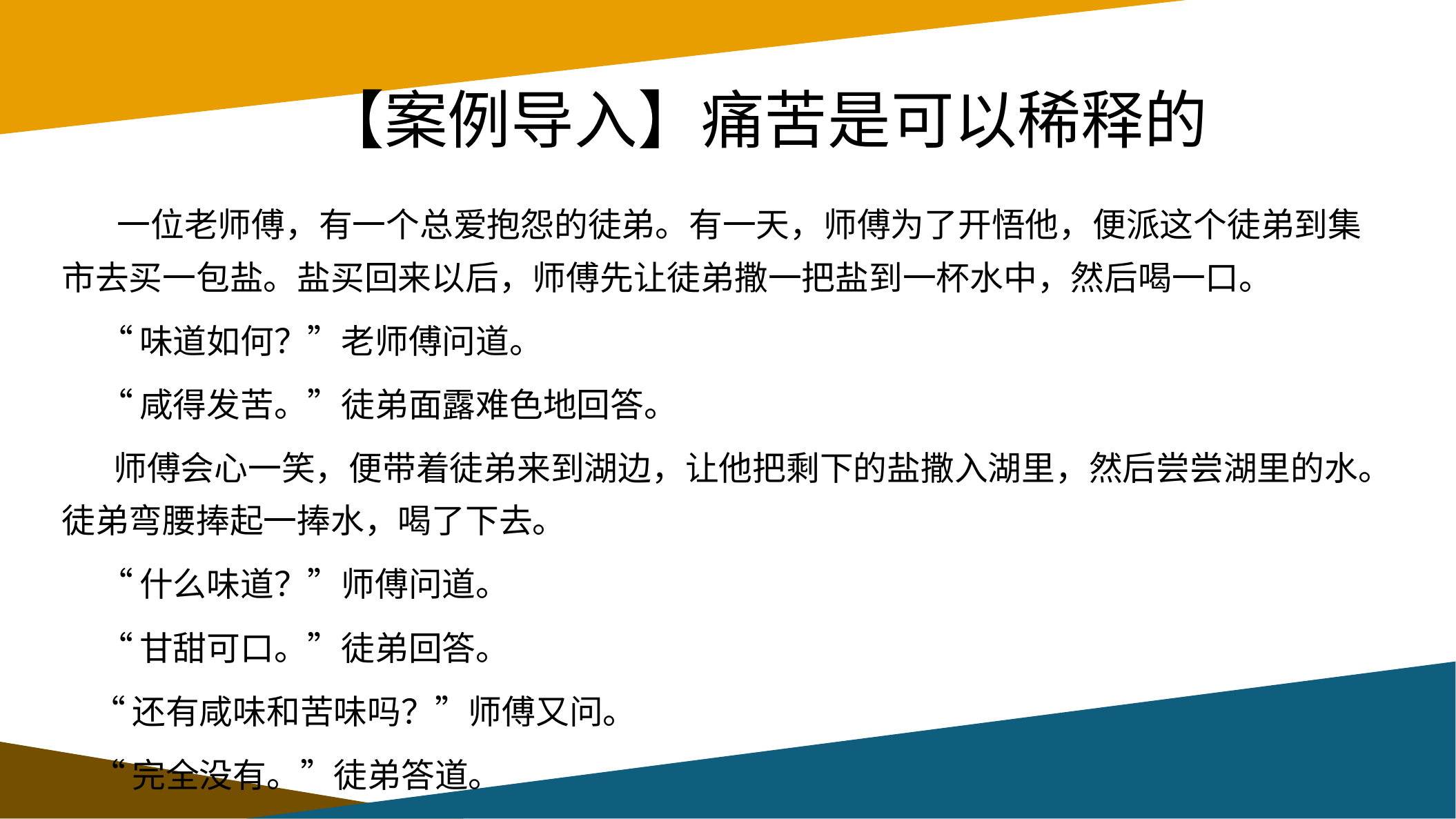

# 【案例导入】痛苦是可以稀释的
       一位老师傅，有一个总爱抱怨的徒弟。有一天，师傅为了开悟他，便派这个徒弟到集市去买一包盐。盐买回来以后，师傅先让徒弟撒一把盐到一杯水中，然后喝一口。
     “味道如何？”老师傅问道。
     “咸得发苦。”徒弟面露难色地回答。
      师傅会心一笑，便带着徒弟来到湖边，让他把剩下的盐撒入湖里，然后尝尝湖里的水。徒弟弯腰捧起一捧水，喝了下去。
     “什么味道？”师傅问道。
     “甘甜可口。”徒弟回答。
    “还有咸味和苦味吗？”师傅又问。
    “完全没有。”徒弟答道。